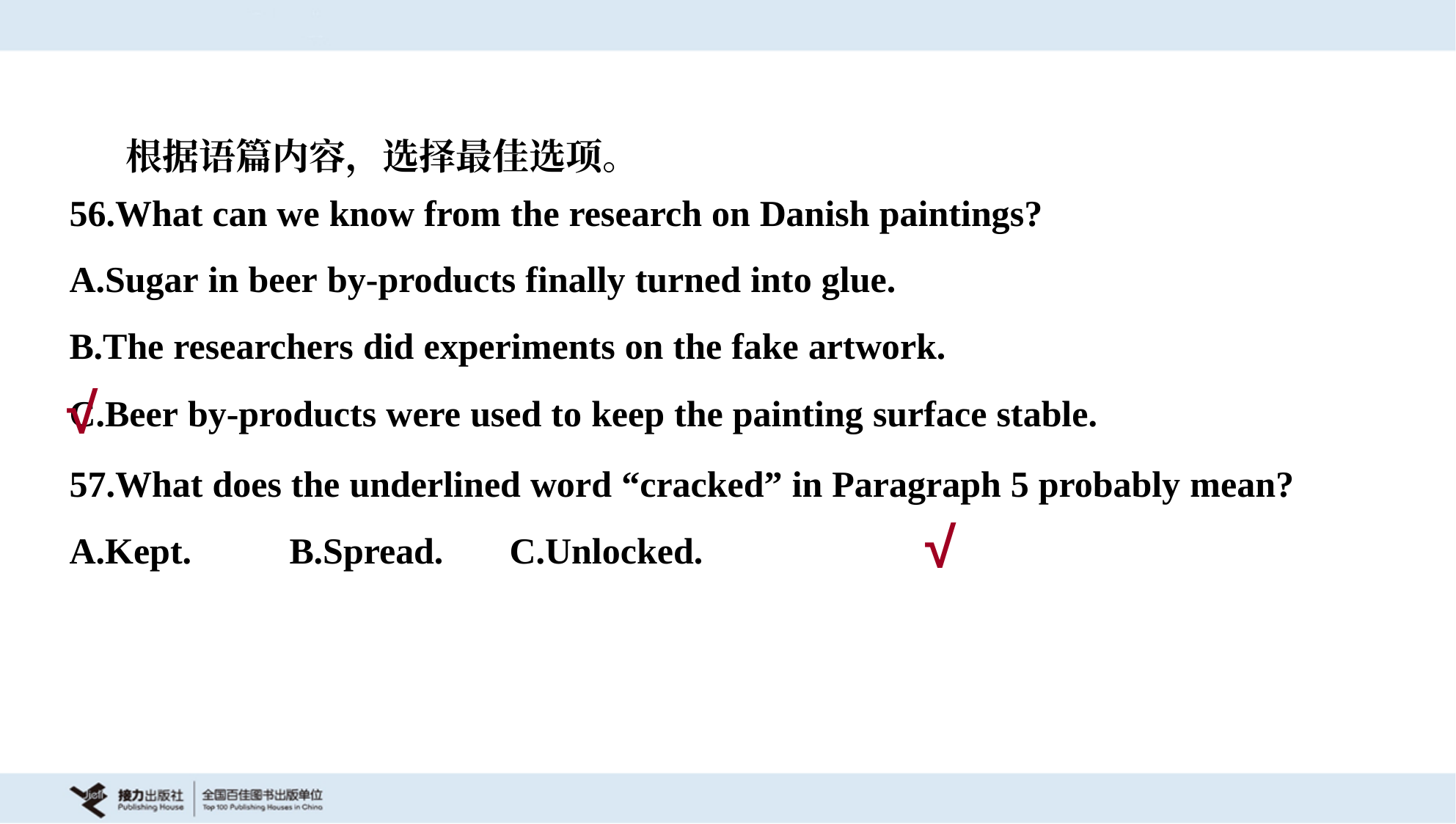

根据语篇内容，选择最佳选项。
56.What can we know from the research on Danish paintings?
A.Sugar in beer by-products finally turned into glue.
B.The researchers did experiments on the fake artwork.
C.Beer by-products were used to keep the painting surface stable.
√
57.What does the underlined word “cracked” in Paragraph 5 probably mean?
A.Kept.	B.Spread.	C.Unlocked.
√